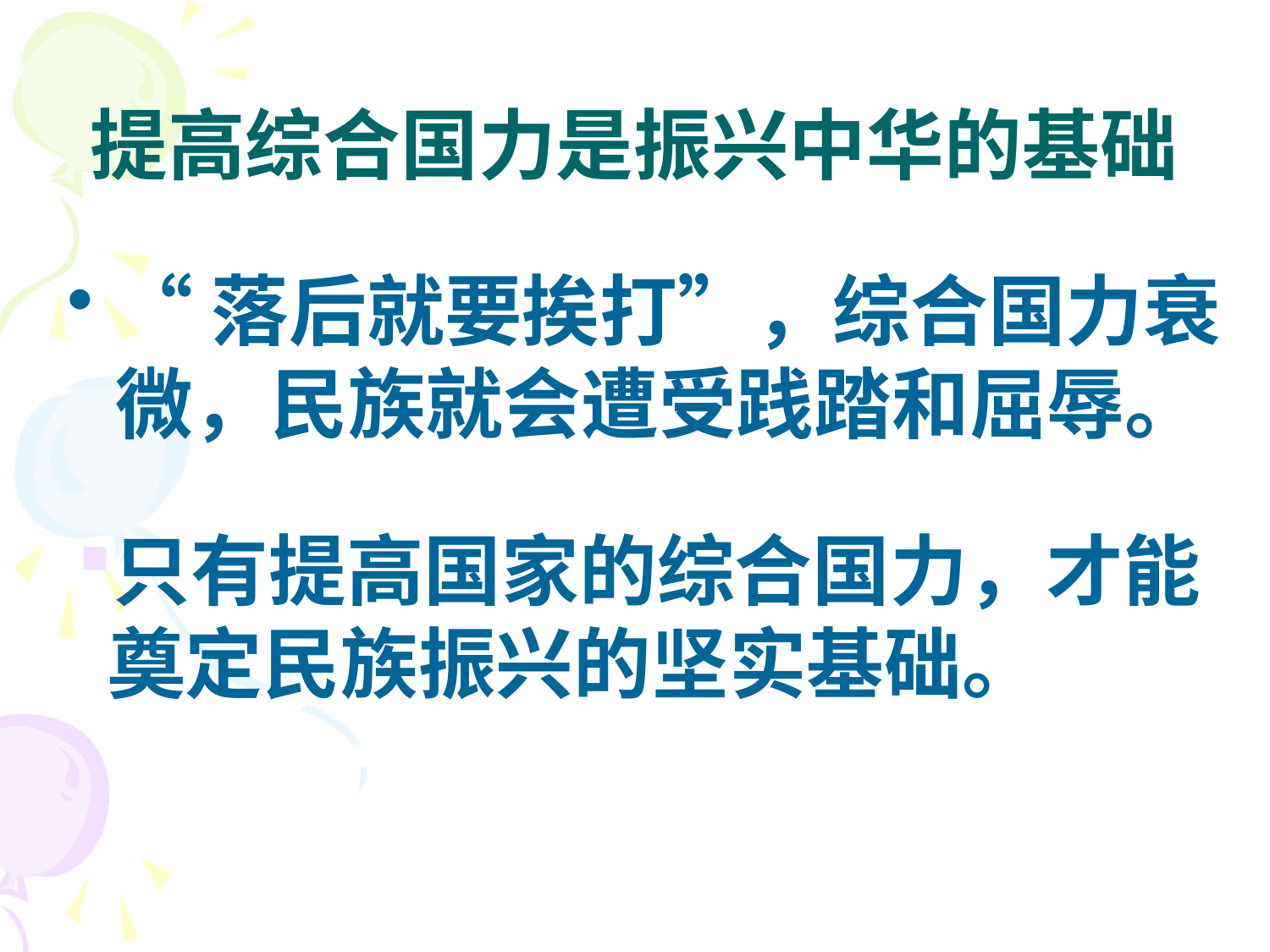

# 提高综合国力是振兴中华的基础
“落后就要挨打”，综合国力衰微，民族就会遭受践踏和屈辱。

只有提高国家的综合国力，才能奠定民族振兴的坚实基础。